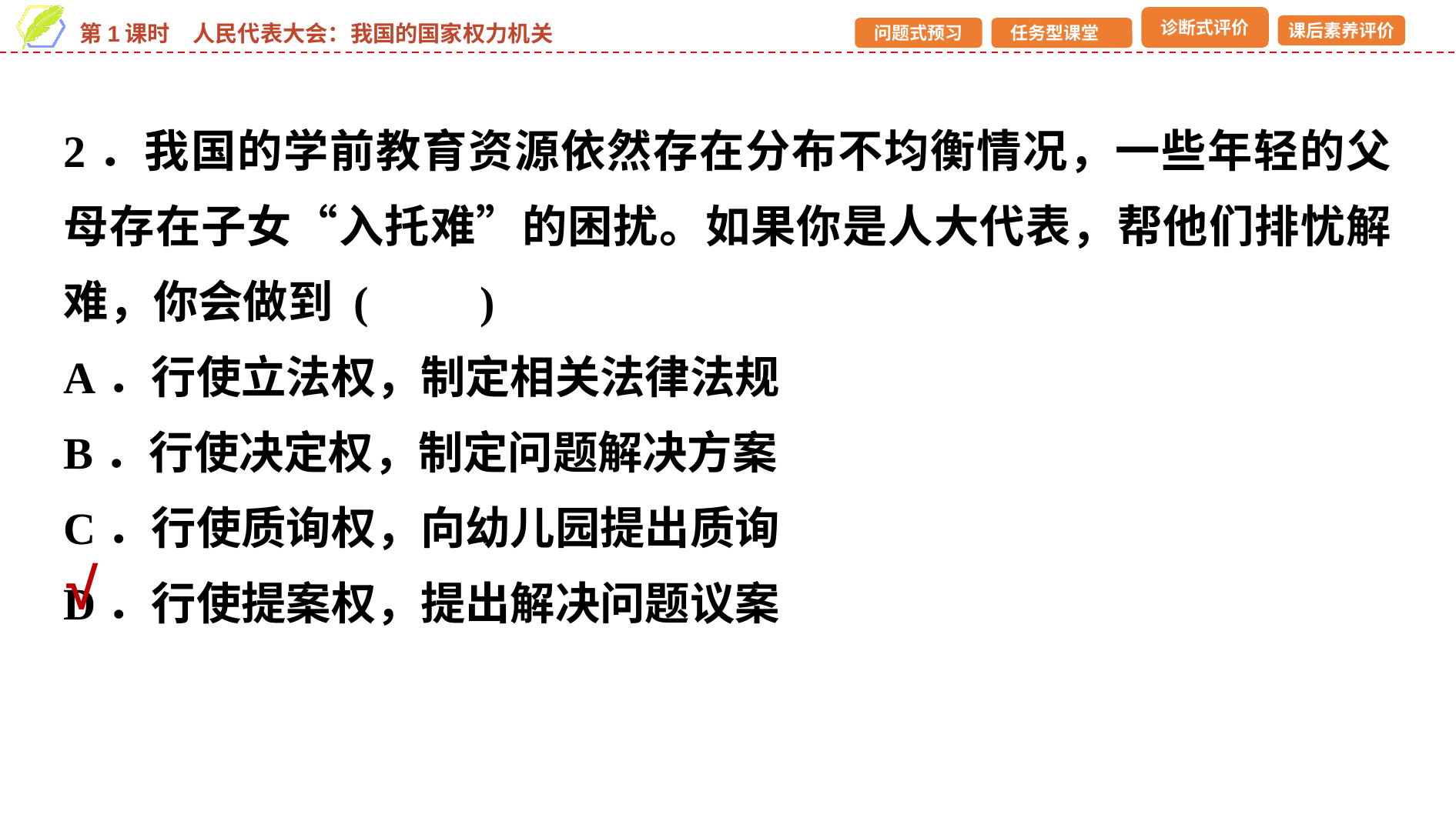

2．我国的学前教育资源依然存在分布不均衡情况，一些年轻的父母存在子女“入托难”的困扰。如果你是人大代表，帮他们排忧解难，你会做到 (　　)
A．行使立法权，制定相关法律法规
B．行使决定权，制定问题解决方案
C．行使质询权，向幼儿园提出质询
D．行使提案权，提出解决问题议案
√